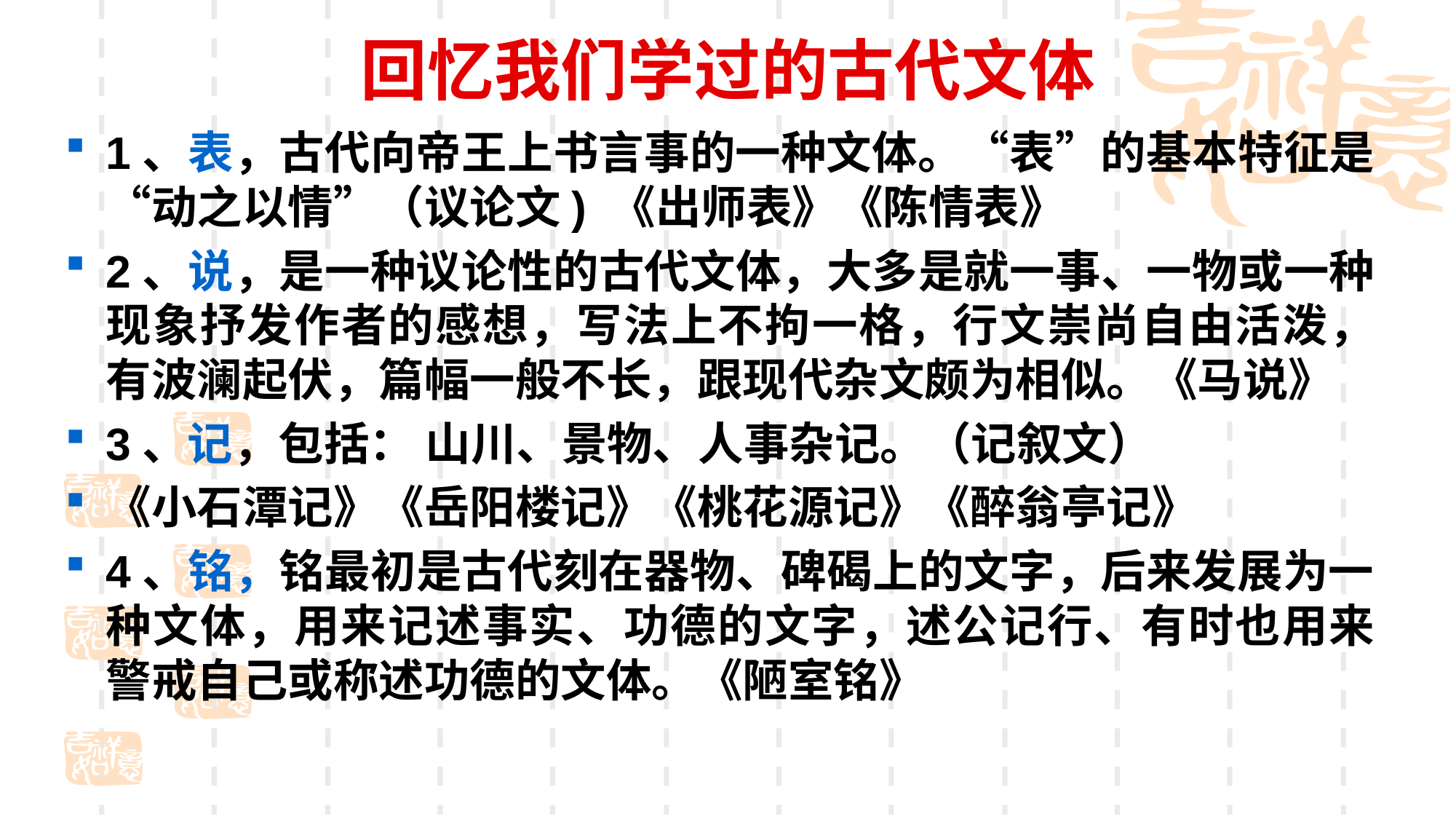

# 回忆我们学过的古代文体
1、表，古代向帝王上书言事的一种文体。“表”的基本特征是“动之以情”（议论文) 《出师表》《陈情表》
2、说，是一种议论性的古代文体，大多是就一事、一物或一种现象抒发作者的感想，写法上不拘一格，行文崇尚自由活泼，有波澜起伏，篇幅一般不长，跟现代杂文颇为相似。《马说》
3、记，包括： 山川、景物、人事杂记。（记叙文）
《小石潭记》《岳阳楼记》《桃花源记》《醉翁亭记》
4、铭，铭最初是古代刻在器物、碑碣上的文字，后来发展为一种文体，用来记述事实、功德的文字，述公记行、有时也用来警戒自己或称述功德的文体。《陋室铭》